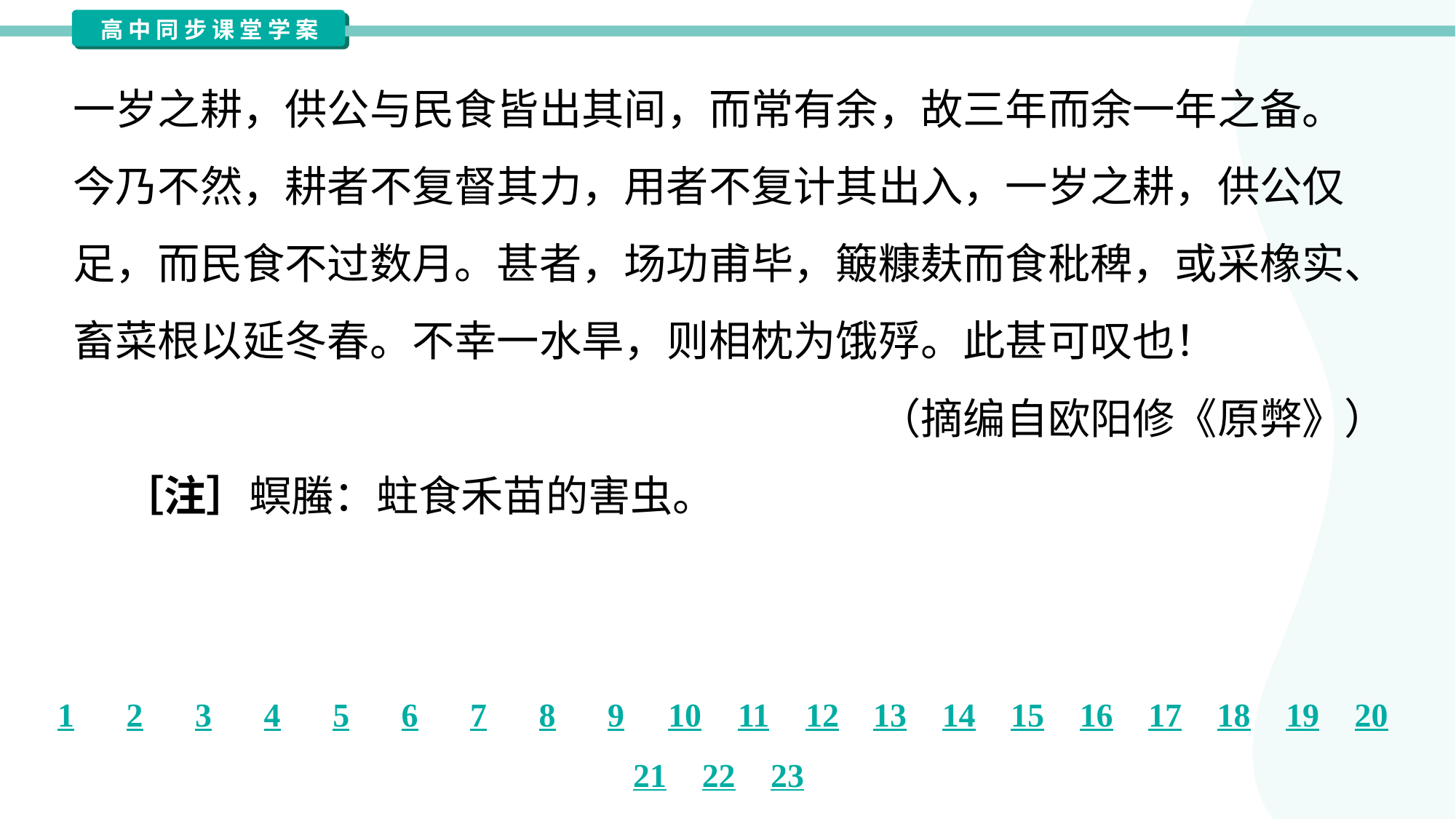

一岁之耕，供公与民食皆出其间，而常有余，故三年而余一年之备。
今乃不然，耕者不复督其力，用者不复计其出入，一岁之耕，供公仅
足，而民食不过数月。甚者，场功甫毕，簸糠麸而食秕稗，或采橡实、
畜菜根以延冬春。不幸一水旱，则相枕为饿殍。此甚可叹也！
（摘编自欧阳修《原弊》）
    ［注］螟螣：蛀食禾苗的害虫。